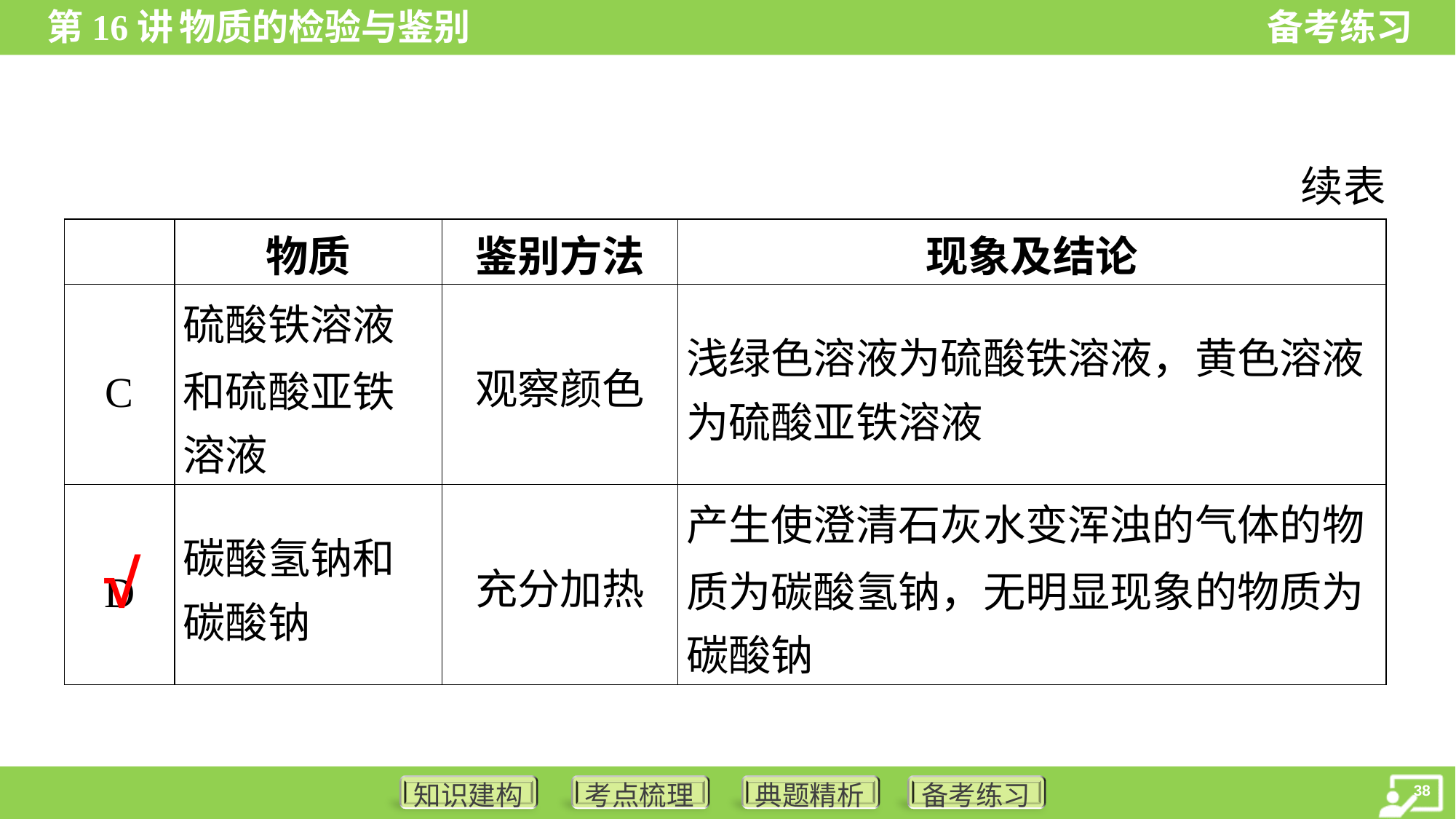

续表
|  | 物质 | 鉴别方法 | 现象及结论 |
| --- | --- | --- | --- |
| C | 硫酸铁溶液 和硫酸亚铁 溶液 | 观察颜色 | 浅绿色溶液为硫酸铁溶液，黄色溶液 为硫酸亚铁溶液 |
| D | 碳酸氢钠和 碳酸钠 | 充分加热 | 产生使澄清石灰水变浑浊的气体的物 质为碳酸氢钠，无明显现象的物质为 碳酸钠 |
√